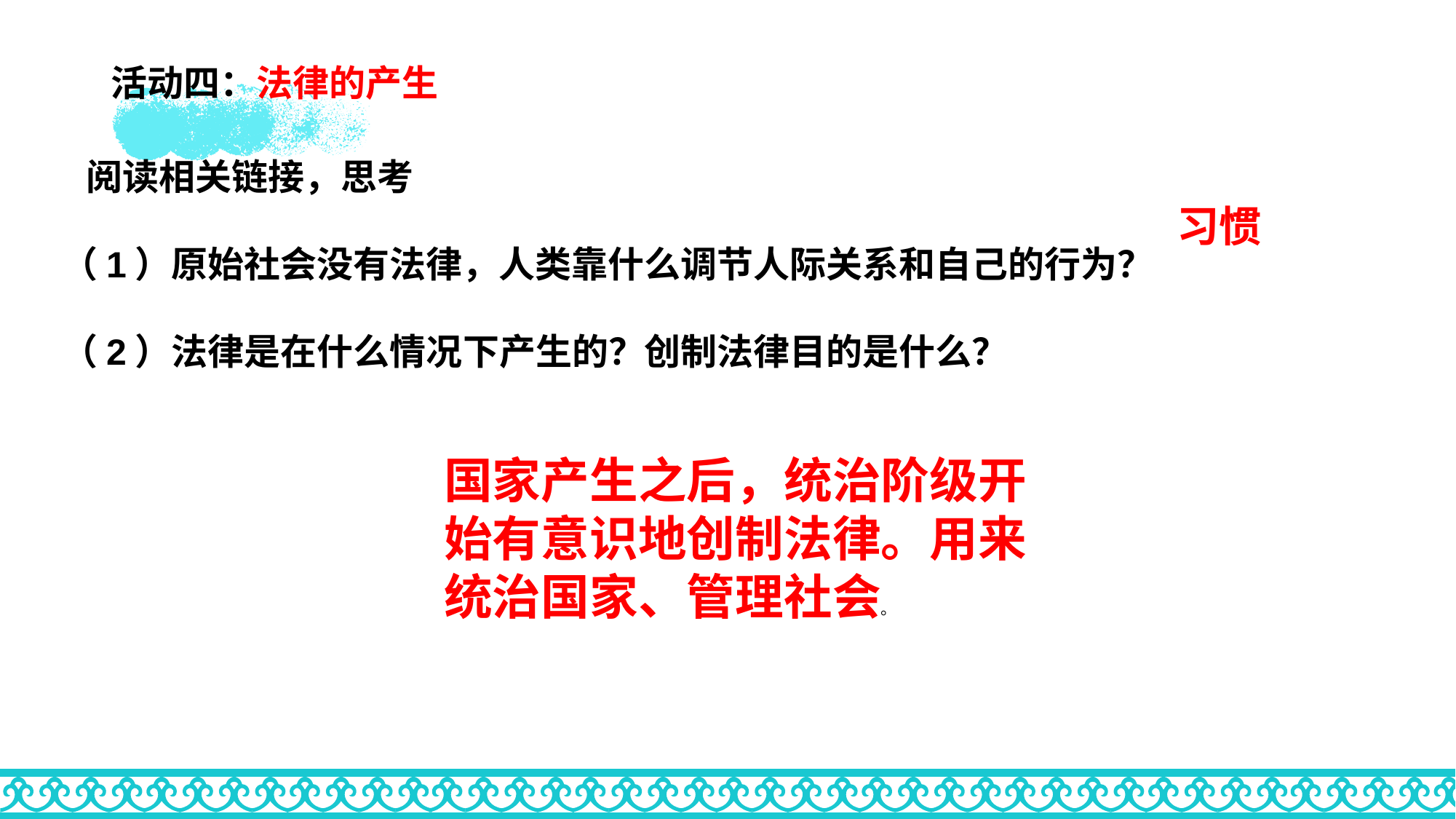

# 活动四：法律的产生

  阅读相关链接，思考

（1）原始社会没有法律，人类靠什么调节人际关系和自己的行为？（2）法律是在什么情况下产生的？创制法律目的是什么？
习惯
国家产生之后，统治阶级开始有意识地创制法律。用来统治国家、管理社会。